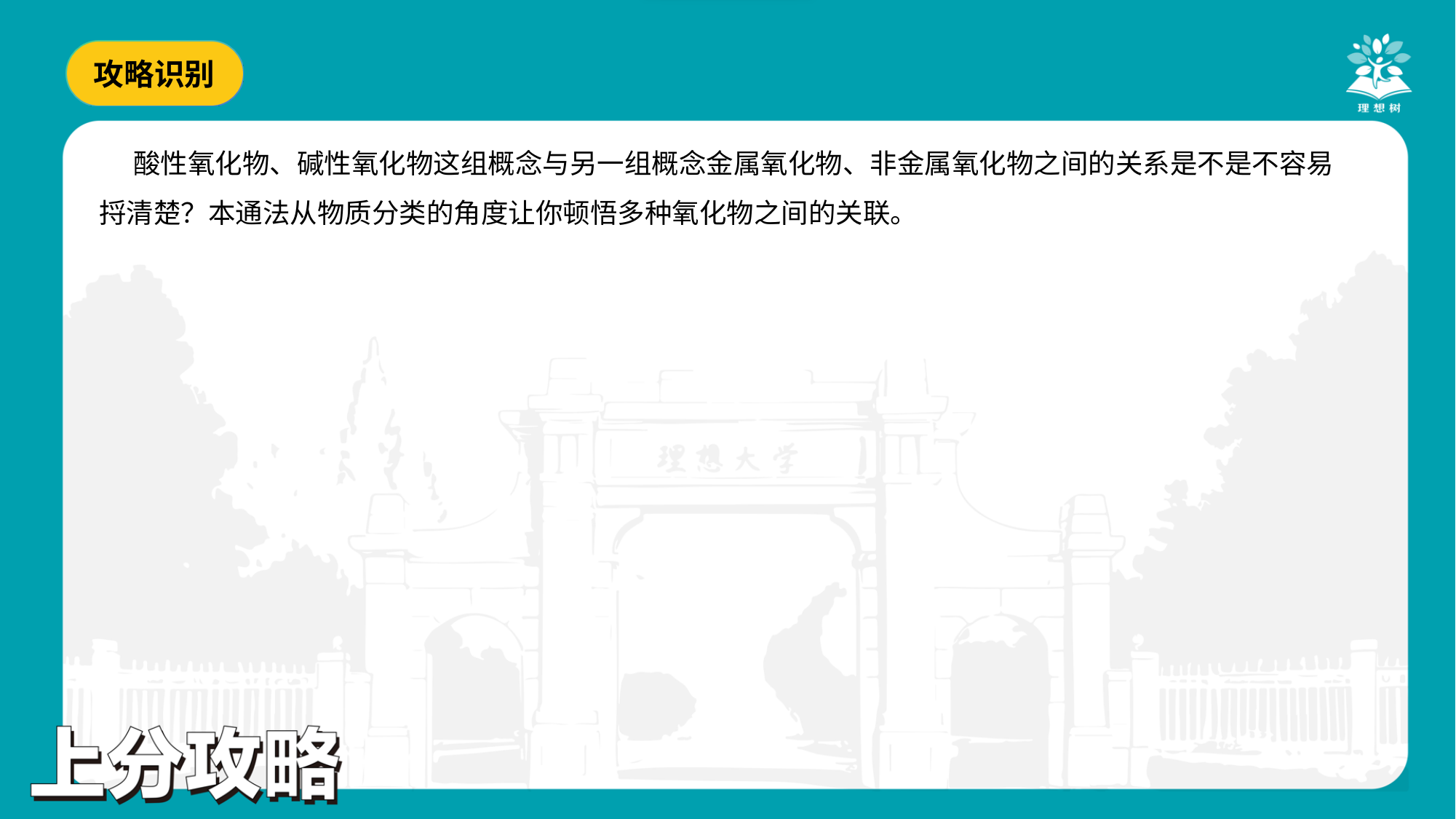

酸性氧化物、碱性氧化物这组概念与另一组概念金属氧化物、非金属氧化物之间的关系是不是不容易
捋清楚？本通法从物质分类的角度让你顿悟多种氧化物之间的关联。